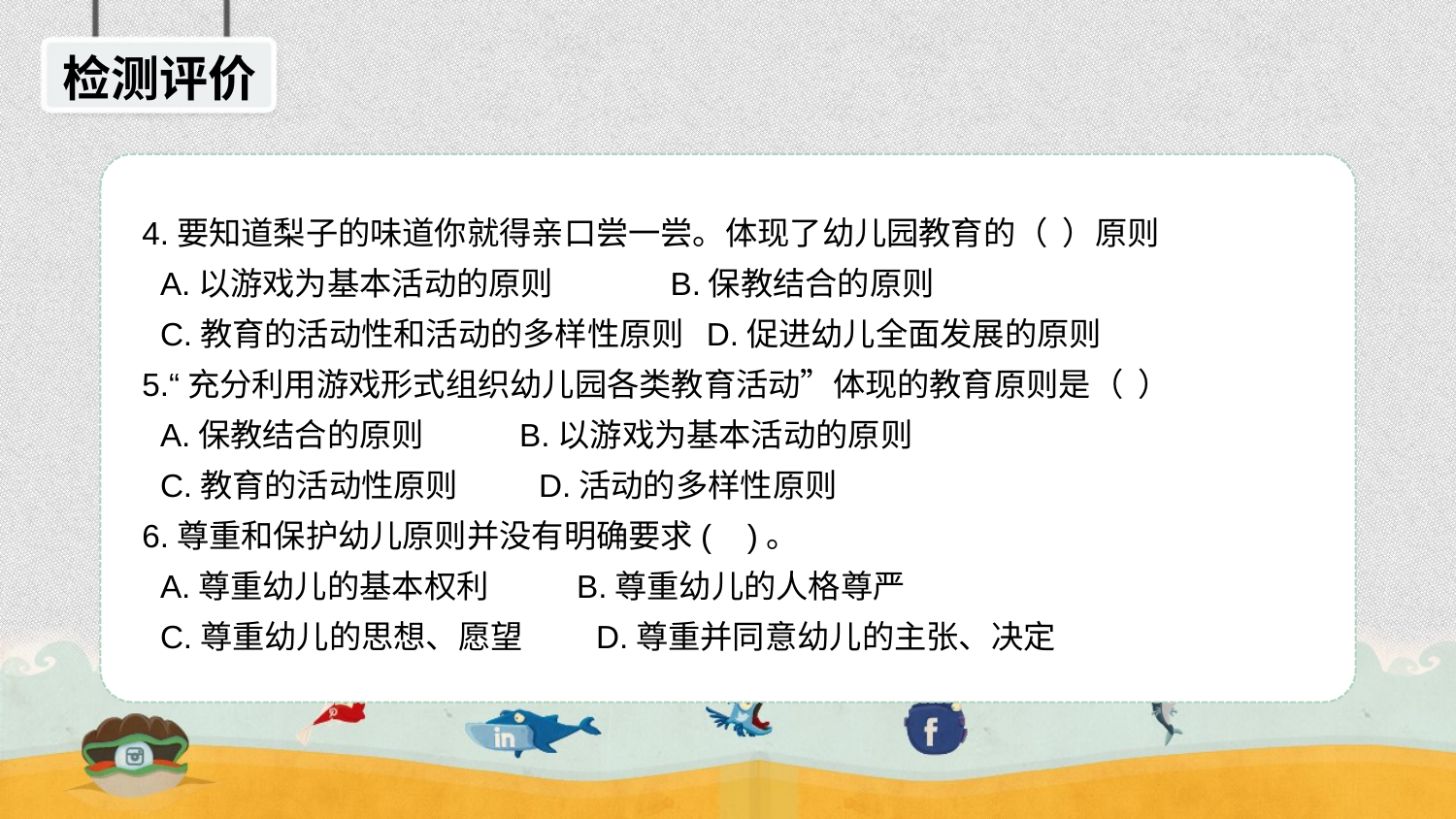

检测评价

  4.要知道梨子的味道你就得亲口尝一尝。体现了幼儿园教育的（  ）原则
    A.以游戏为基本活动的原则               B.保教结合的原则
    C.教育的活动性和活动的多样性原则  D.促进幼儿全面发展的原则
  5.“充分利用游戏形式组织幼儿园各类教育活动”体现的教育原则是（  ）
    A.保教结合的原则            B.以游戏为基本活动的原则
    C.教育的活动性原则          D.活动的多样性原则
  6.尊重和保护幼儿原则并没有明确要求(    )。
    A.尊重幼儿的基本权利           B.尊重幼儿的人格尊严
    C.尊重幼儿的思想、愿望         D.尊重并同意幼儿的主张、决定